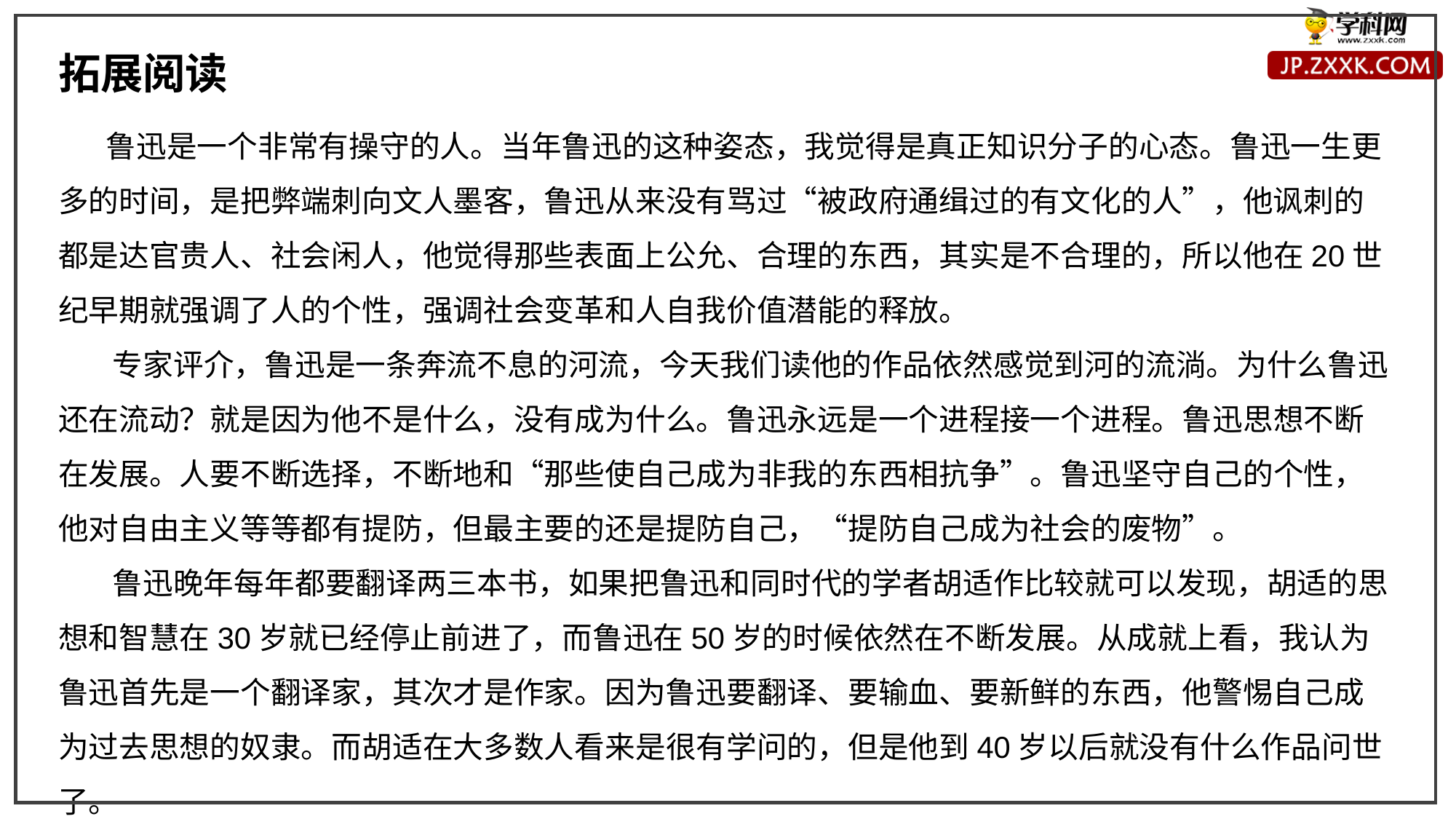

拓展阅读
      鲁迅是一个非常有操守的人。当年鲁迅的这种姿态，我觉得是真正知识分子的心态。鲁迅一生更多的时间，是把弊端刺向文人墨客，鲁迅从来没有骂过“被政府通缉过的有文化的人”，他讽刺的都是达官贵人、社会闲人，他觉得那些表面上公允、合理的东西，其实是不合理的，所以他在20世纪早期就强调了人的个性，强调社会变革和人自我价值潜能的释放。
       专家评介，鲁迅是一条奔流不息的河流，今天我们读他的作品依然感觉到河的流淌。为什么鲁迅还在流动？就是因为他不是什么，没有成为什么。鲁迅永远是一个进程接一个进程。鲁迅思想不断在发展。人要不断选择，不断地和“那些使自己成为非我的东西相抗争”。鲁迅坚守自己的个性，他对自由主义等等都有提防，但最主要的还是提防自己，“提防自己成为社会的废物”。
       鲁迅晚年每年都要翻译两三本书，如果把鲁迅和同时代的学者胡适作比较就可以发现，胡适的思想和智慧在30岁就已经停止前进了，而鲁迅在50岁的时候依然在不断发展。从成就上看，我认为鲁迅首先是一个翻译家，其次才是作家。因为鲁迅要翻译、要输血、要新鲜的东西，他警惕自己成为过去思想的奴隶。而胡适在大多数人看来是很有学问的，但是他到40岁以后就没有什么作品问世了。